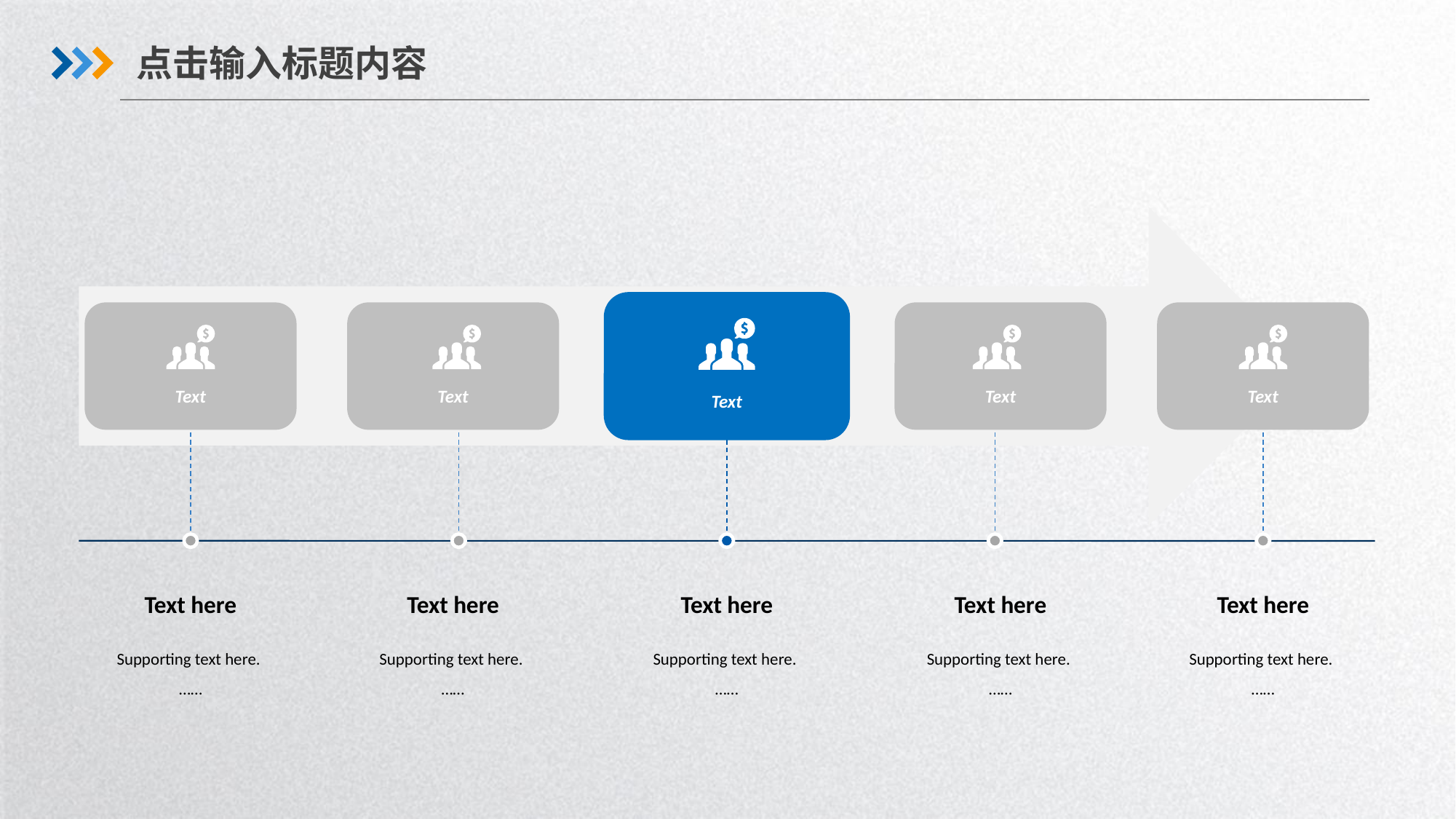

点击输入标题内容

Text
Text
Text
Text
Text

Text here
Supporting text here.
……
Text here
Supporting text here.
……
Text here
Supporting text here.
……
Text here
Supporting text here.
……
Text here
Supporting text here.
……